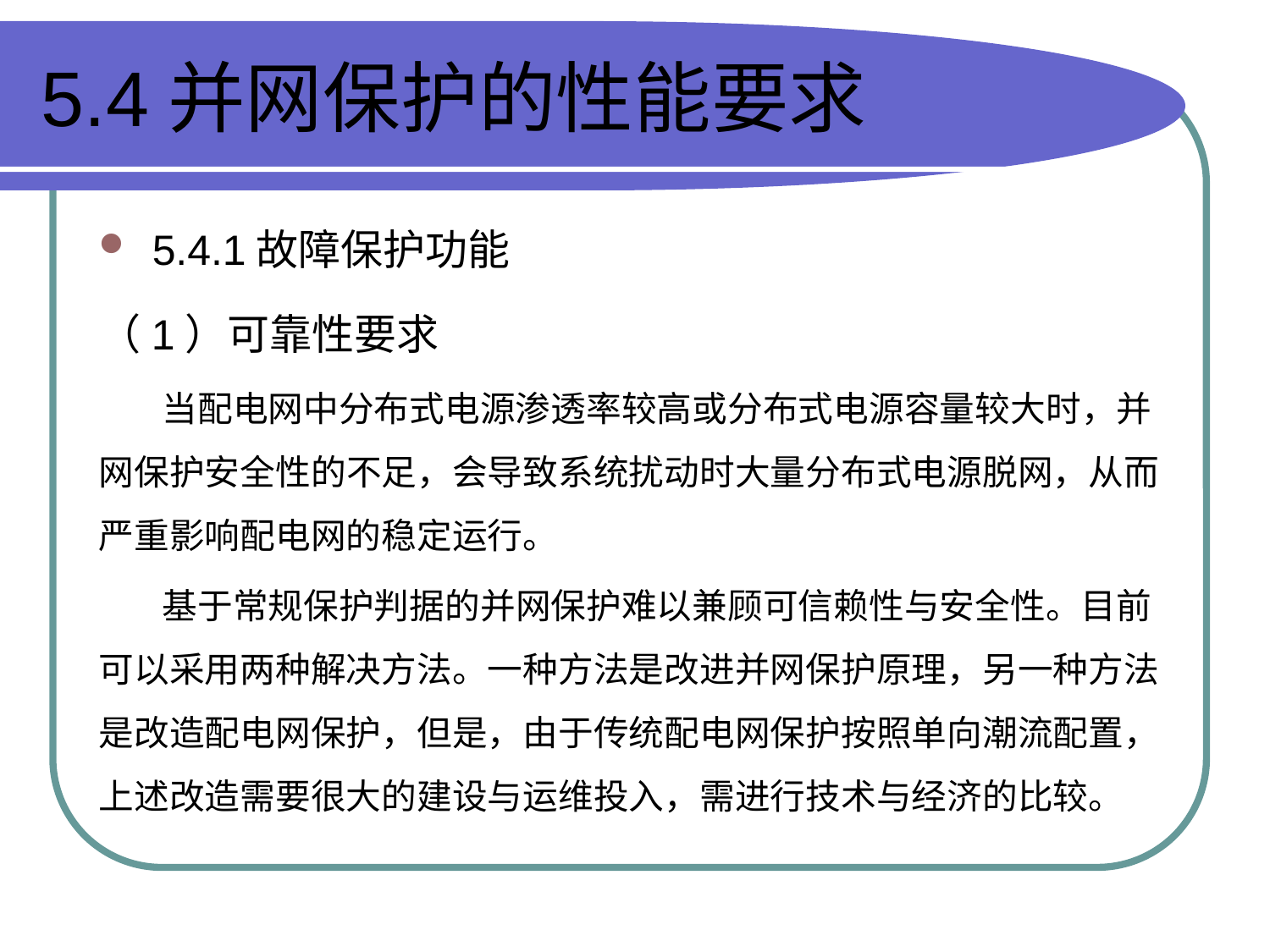

# 5.4并网保护的性能要求
5.4.1故障保护功能
（1）可靠性要求
       当配电网中分布式电源渗透率较高或分布式电源容量较大时，并网保护安全性的不足，会导致系统扰动时大量分布式电源脱网，从而严重影响配电网的稳定运行。
       基于常规保护判据的并网保护难以兼顾可信赖性与安全性。目前可以采用两种解决方法。一种方法是改进并网保护原理，另一种方法是改造配电网保护，但是，由于传统配电网保护按照单向潮流配置，上述改造需要很大的建设与运维投入，需进行技术与经济的比较。
79